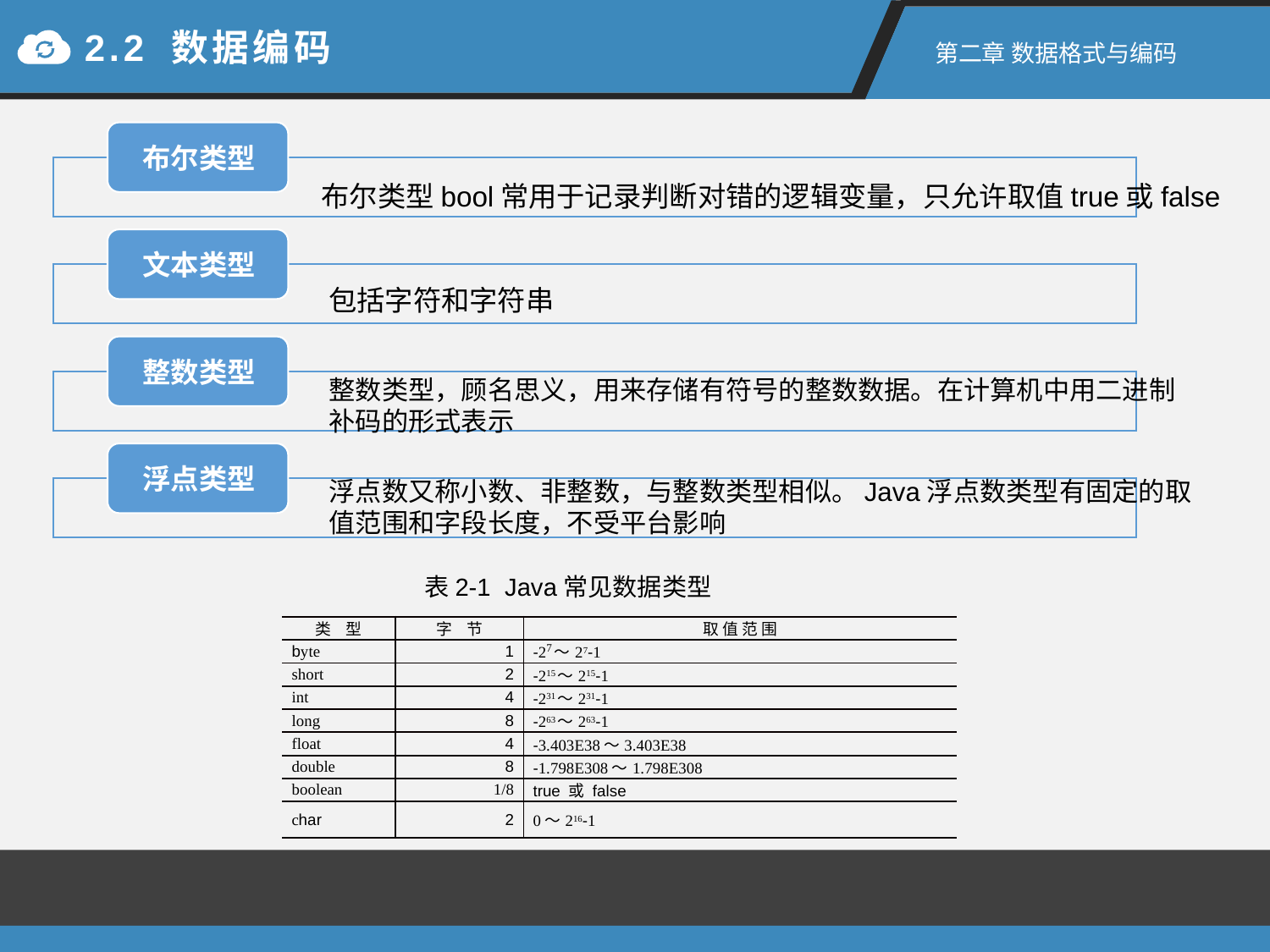

2.2 数据编码

第二章 数据格式与编码

布尔类型
文本类型
整数类型
浮点类型
布尔类型bool常用于记录判断对错的逻辑变量，只允许取值true或false
包括字符和字符串
整数类型，顾名思义，用来存储有符号的整数数据。在计算机中用二进制补码的形式表示
浮点数又称小数、非整数，与整数类型相似。Java浮点数类型有固定的取值范围和字段长度，不受平台影响
表2-1  Java常见数据类型
| 类 型 | 字 节 | 取 值 范 围 |
| --- | --- | --- |
| byte | 1 | -27～27-1 |
| short | 2 | -215～215-1 |
| int | 4 | -231～231-1 |
| long | 8 | -263～263-1 |
| float | 4 | -3.403E38～3.403E38 |
| double | 8 | -1.798E308～1.798E308 |
| boolean | 1/8 | true 或 false |
| char | 2 | 0～216-1 |